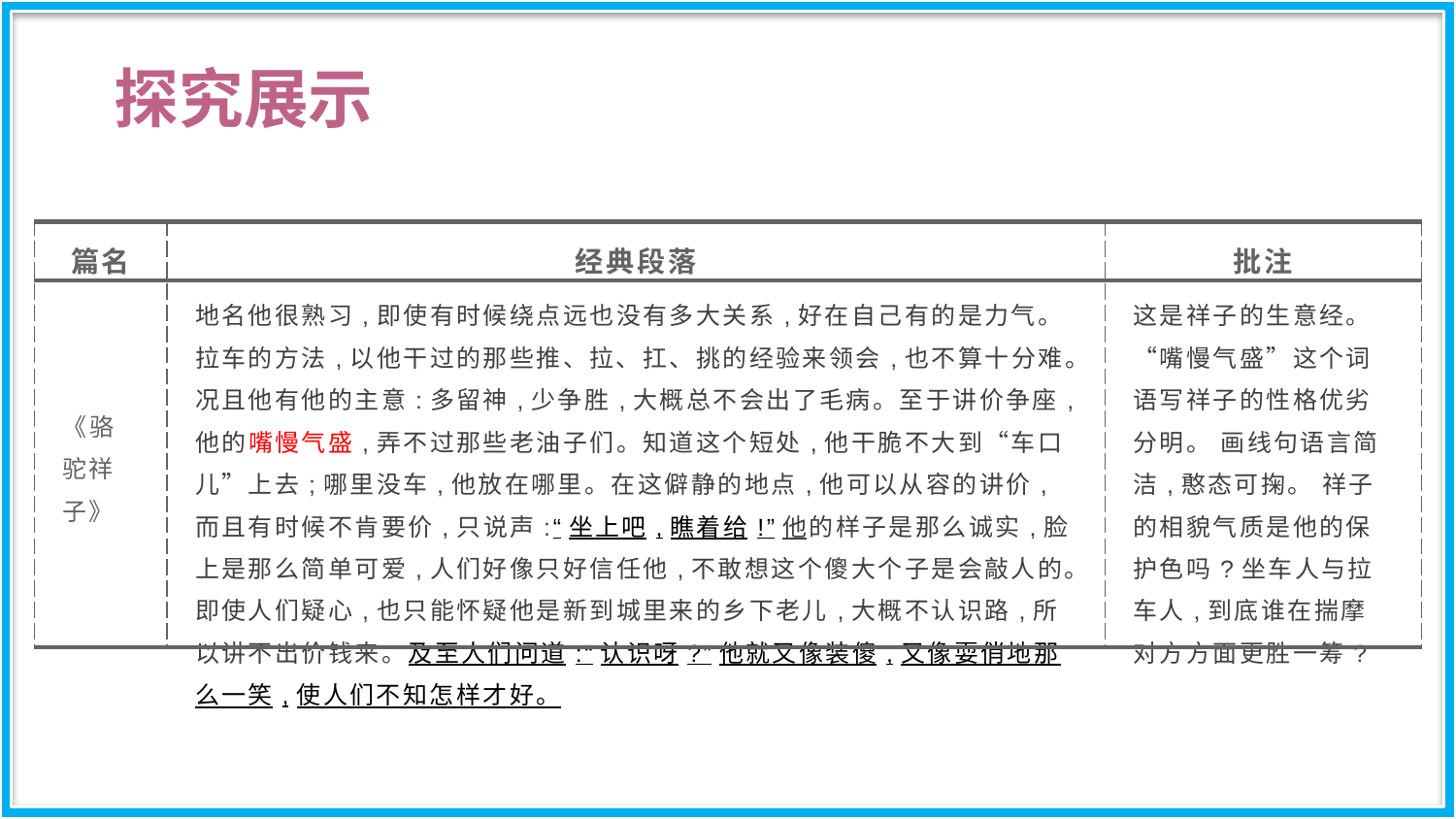

探究展示
| 篇名 | 经典段落 | 批注 |
| --- | --- | --- |
| 《骆驼祥子》 | 地名他很熟习,即使有时候绕点远也没有多大关系,好在自己有的是力气。拉车的方法,以他干过的那些推、拉、扛、挑的经验来领会,也不算十分难。况且他有他的主意:多留神,少争胜,大概总不会出了毛病。至于讲价争座,他的嘴慢气盛,弄不过那些老油子们。知道这个短处,他干脆不大到“车口儿”上去;哪里没车,他放在哪里。在这僻静的地点,他可以从容的讲价,而且有时候不肯要价,只说声:“坐上吧,瞧着给!”他的样子是那么诚实,脸上是那么简单可爱,人们好像只好信任他,不敢想这个傻大个子是会敲人的。即使人们疑心,也只能怀疑他是新到城里来的乡下老儿,大概不认识路,所以讲不出价钱来。及至人们问道:“认识呀?”他就又像装傻,又像耍俏地那么一笑,使人们不知怎样才好。 | 这是祥子的生意经。“嘴慢气盛”这个词语写祥子的性格优劣分明。 画线句语言简洁,憨态可掬。 祥子的相貌气质是他的保护色吗?坐车人与拉车人,到底谁在揣摩对方方面更胜一筹? |